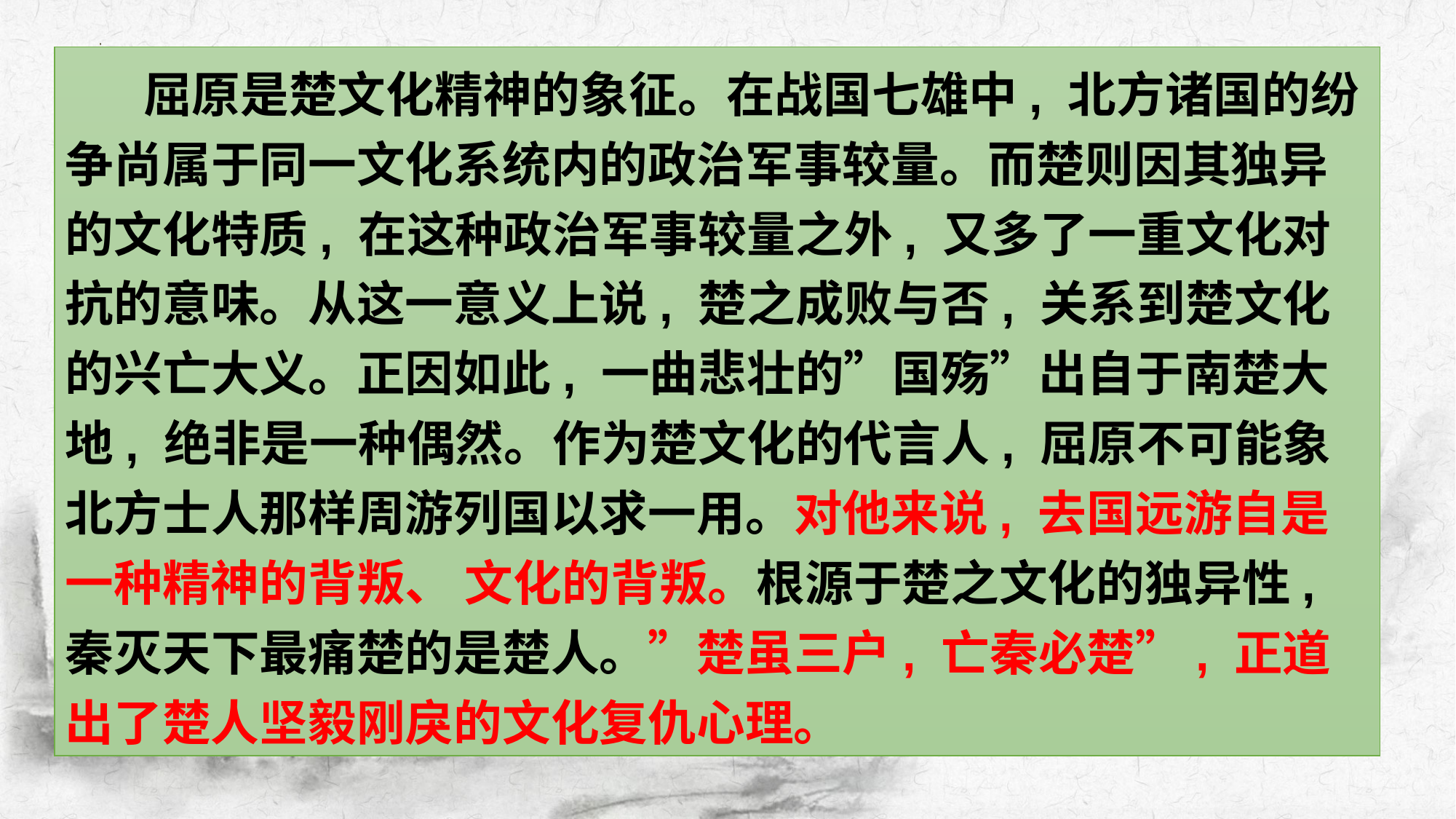

屈原是楚文化精神的象征。在战国七雄中, 北方诸国的纷争尚属于同一文化系统内的政治军事较量。而楚则因其独异的文化特质, 在这种政治军事较量之外, 又多了一重文化对抗的意味。从这一意义上说, 楚之成败与否, 关系到楚文化的兴亡大义。正因如此, 一曲悲壮的”国殇”出自于南楚大地, 绝非是一种偶然。作为楚文化的代言人, 屈原不可能象北方士人那样周游列国以求一用。对他来说, 去国远游自是一种精神的背叛、 文化的背叛。根源于楚之文化的独异性, 秦灭天下最痛楚的是楚人。”楚虽三户, 亡秦必楚”, 正道出了楚人坚毅刚戾的文化复仇心理。
#